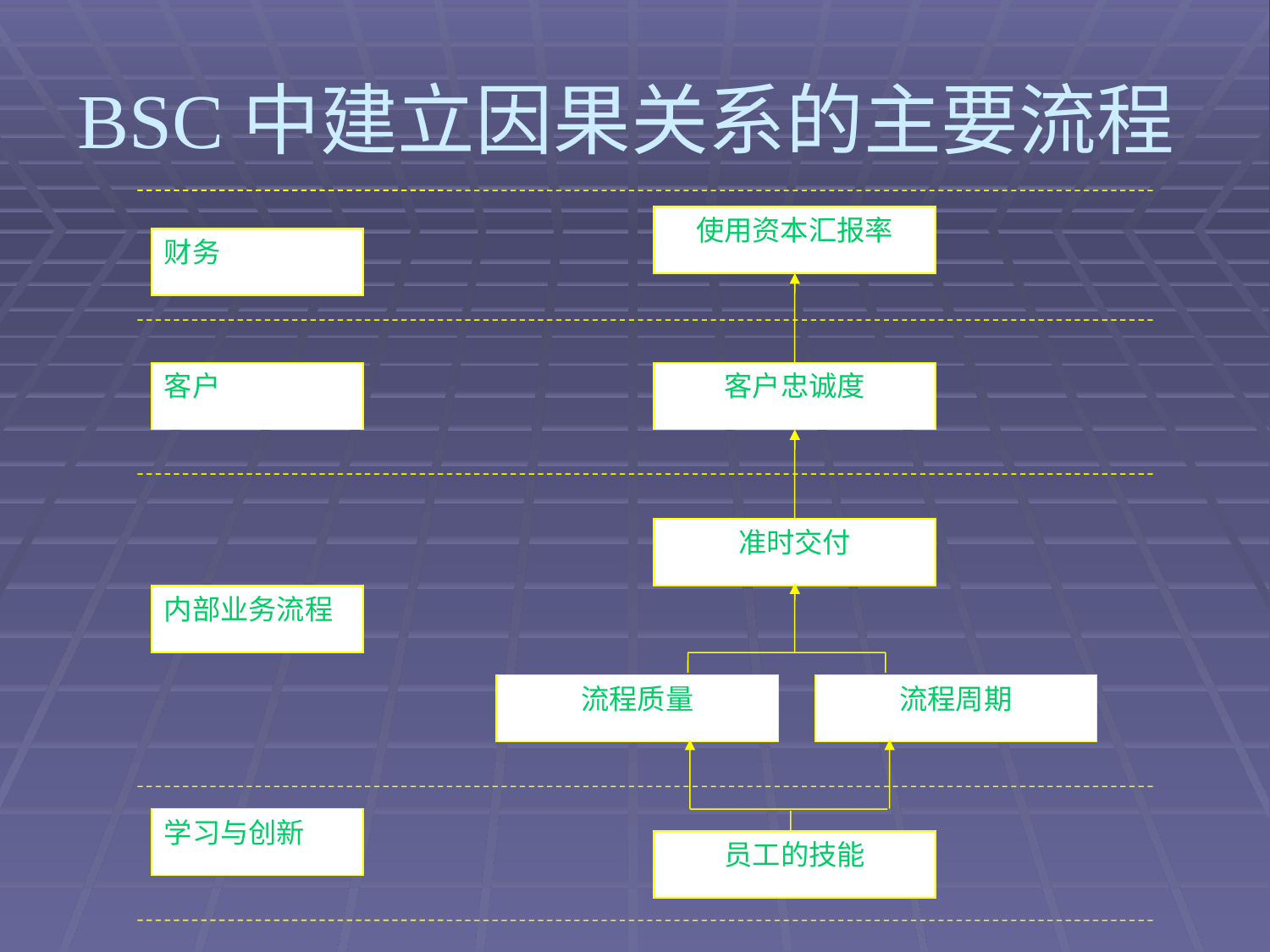

# BSC中建立因果关系的主要流程

使用资本汇报率

客户忠诚度

准时交付

流程质量
流程周期

员工的技能
财务

客户

内部业务流程

学习与创新